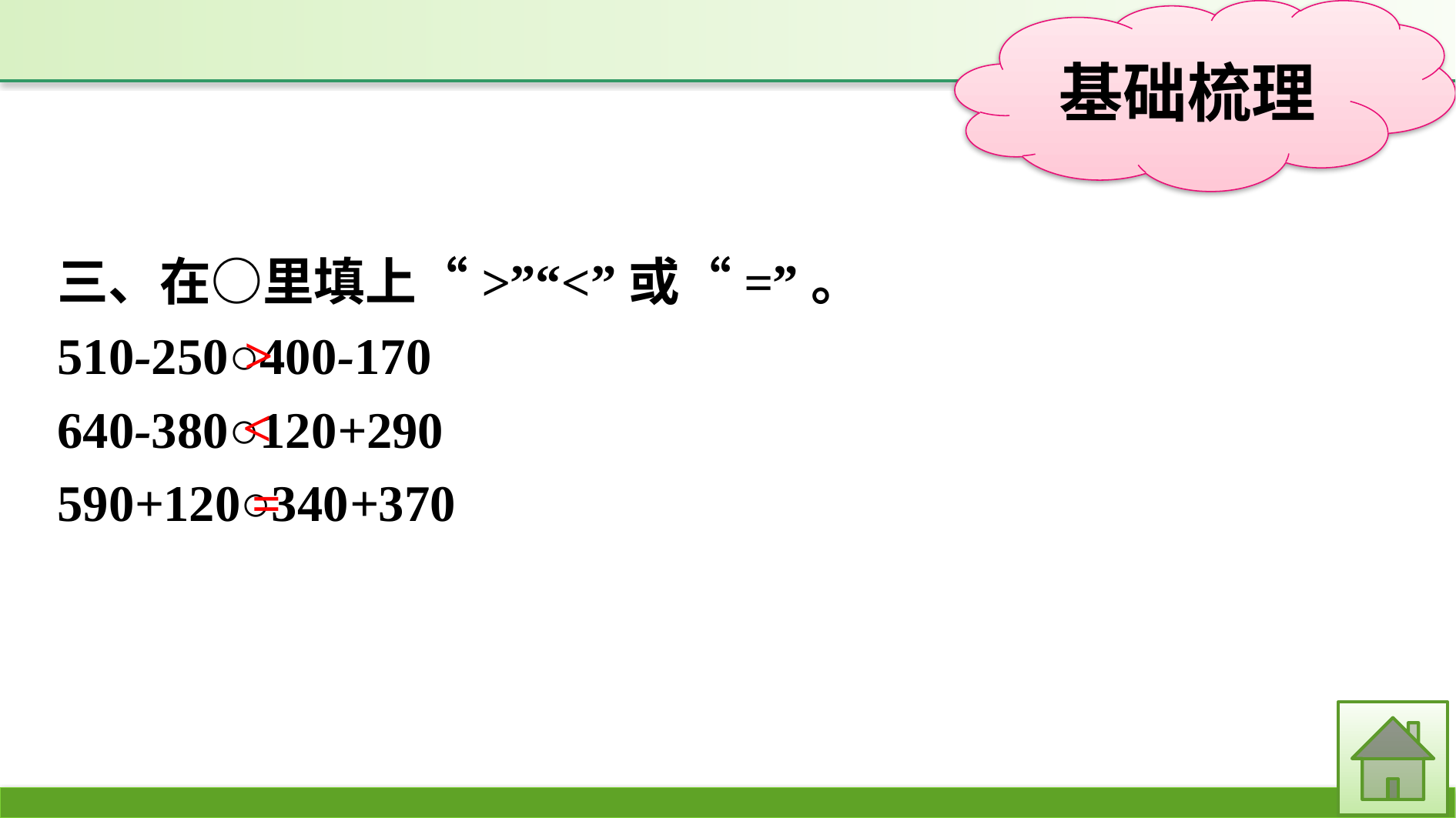

三、在○里填上“>”“<”或“=”。
510-250○400-170
640-380○120+290
590+120○340+370
>
<
=